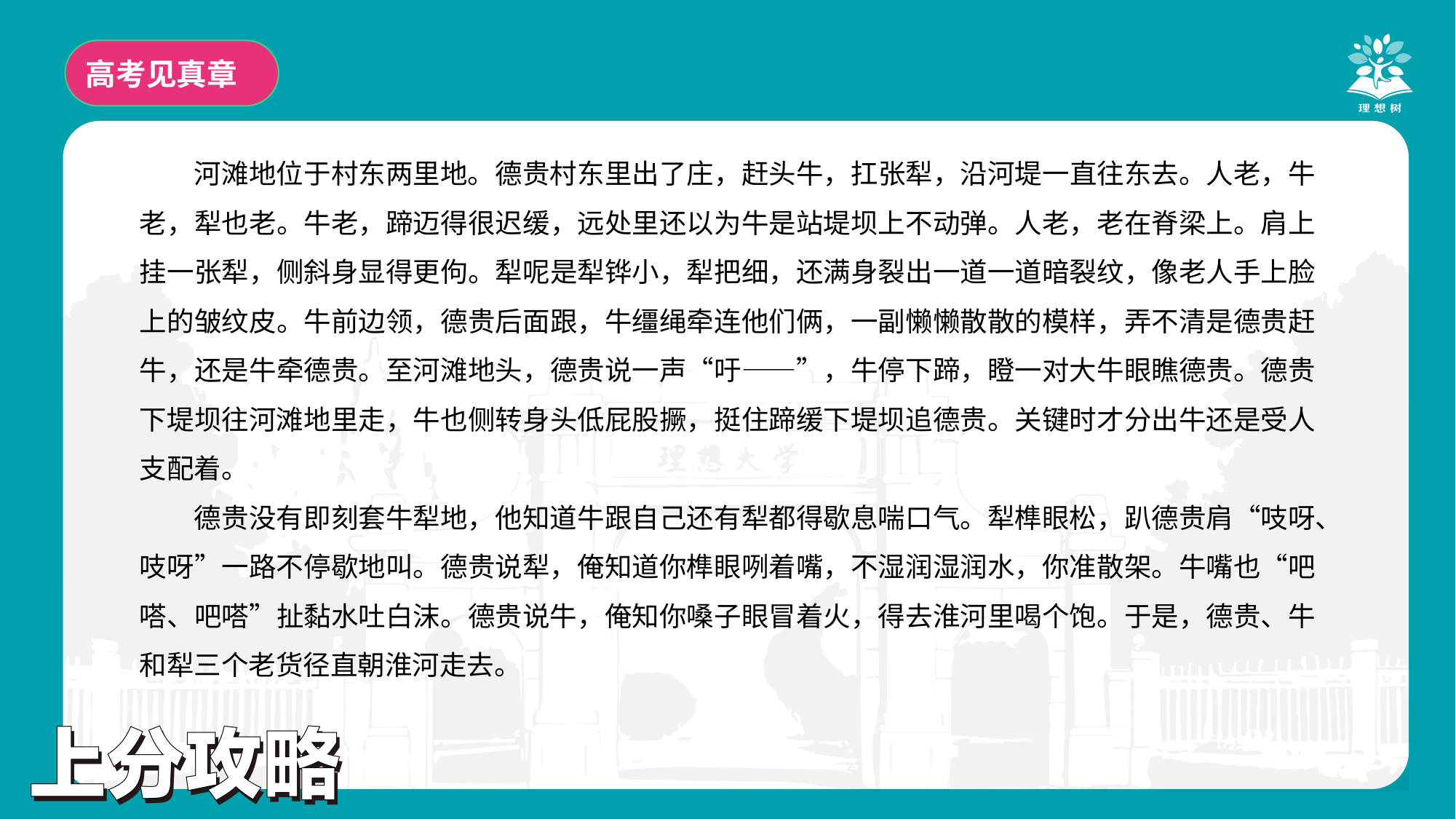

高考见真章
河滩地位于村东两里地。德贵村东里出了庄，赶头牛，扛张犁，沿河堤一直往东去。人老，牛老，犁也老。牛老，蹄迈得很迟缓，远处里还以为牛是站堤坝上不动弹。人老，老在脊梁上。肩上挂一张犁，侧斜身显得更佝。犁呢是犁铧小，犁把细，还满身裂出一道一道暗裂纹，像老人手上脸上的皱纹皮。牛前边领，德贵后面跟，牛缰绳牵连他们俩，一副懒懒散散的模样，弄不清是德贵赶牛，还是牛牵德贵。至河滩地头，德贵说一声“吁——”，牛停下蹄，瞪一对大牛眼瞧德贵。德贵下堤坝往河滩地里走，牛也侧转身头低屁股撅，挺住蹄缓下堤坝追德贵。关键时才分出牛还是受人支配着。
德贵没有即刻套牛犁地，他知道牛跟自己还有犁都得歇息喘口气。犁榫眼松，趴德贵肩“吱呀、吱呀”一路不停歇地叫。德贵说犁，俺知道你榫眼咧着嘴，不湿润湿润水，你准散架。牛嘴也“吧嗒、吧嗒”扯黏水吐白沫。德贵说牛，俺知你嗓子眼冒着火，得去淮河里喝个饱。于是，德贵、牛和犁三个老货径直朝淮河走去。